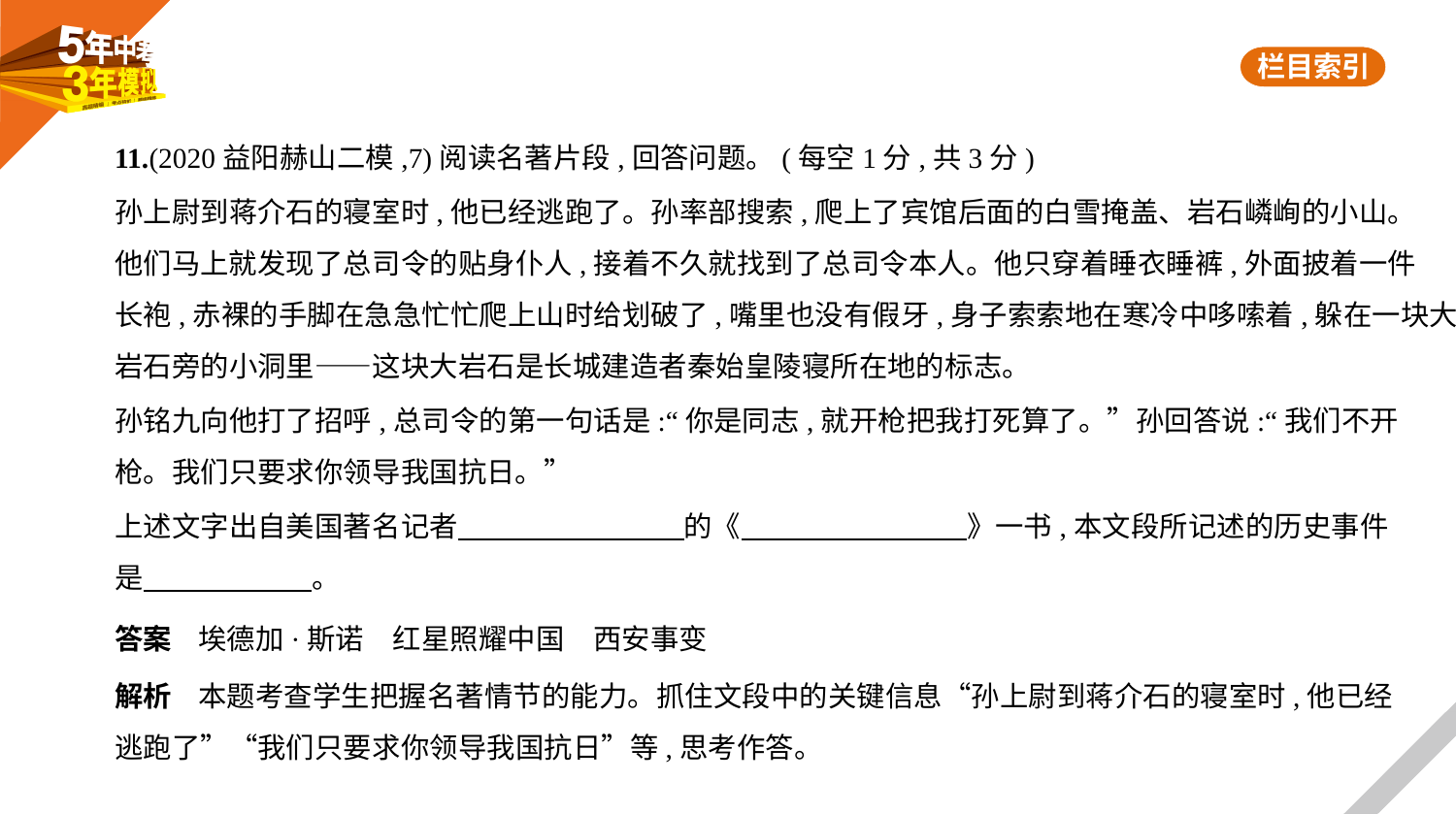

11.(2020益阳赫山二模,7)阅读名著片段,回答问题。(每空1分,共3分)
孙上尉到蒋介石的寝室时,他已经逃跑了。孙率部搜索,爬上了宾馆后面的白雪掩盖、岩石嶙峋的小山。
他们马上就发现了总司令的贴身仆人,接着不久就找到了总司令本人。他只穿着睡衣睡裤,外面披着一件
长袍,赤裸的手脚在急急忙忙爬上山时给划破了,嘴里也没有假牙,身子索索地在寒冷中哆嗦着,躲在一块大
岩石旁的小洞里——这块大岩石是长城建造者秦始皇陵寝所在地的标志。
孙铭九向他打了招呼,总司令的第一句话是:“你是同志,就开枪把我打死算了。”孙回答说:“我们不开
枪。我们只要求你领导我国抗日。”
上述文字出自美国著名记者　　　　　　　    的《　　　　　　　    》一书,本文段所记述的历史事件
是　　　　　    。
答案    埃德加·斯诺　红星照耀中国　西安事变
解析    本题考查学生把握名著情节的能力。抓住文段中的关键信息“孙上尉到蒋介石的寝室时,他已经
逃跑了”“我们只要求你领导我国抗日”等,思考作答。